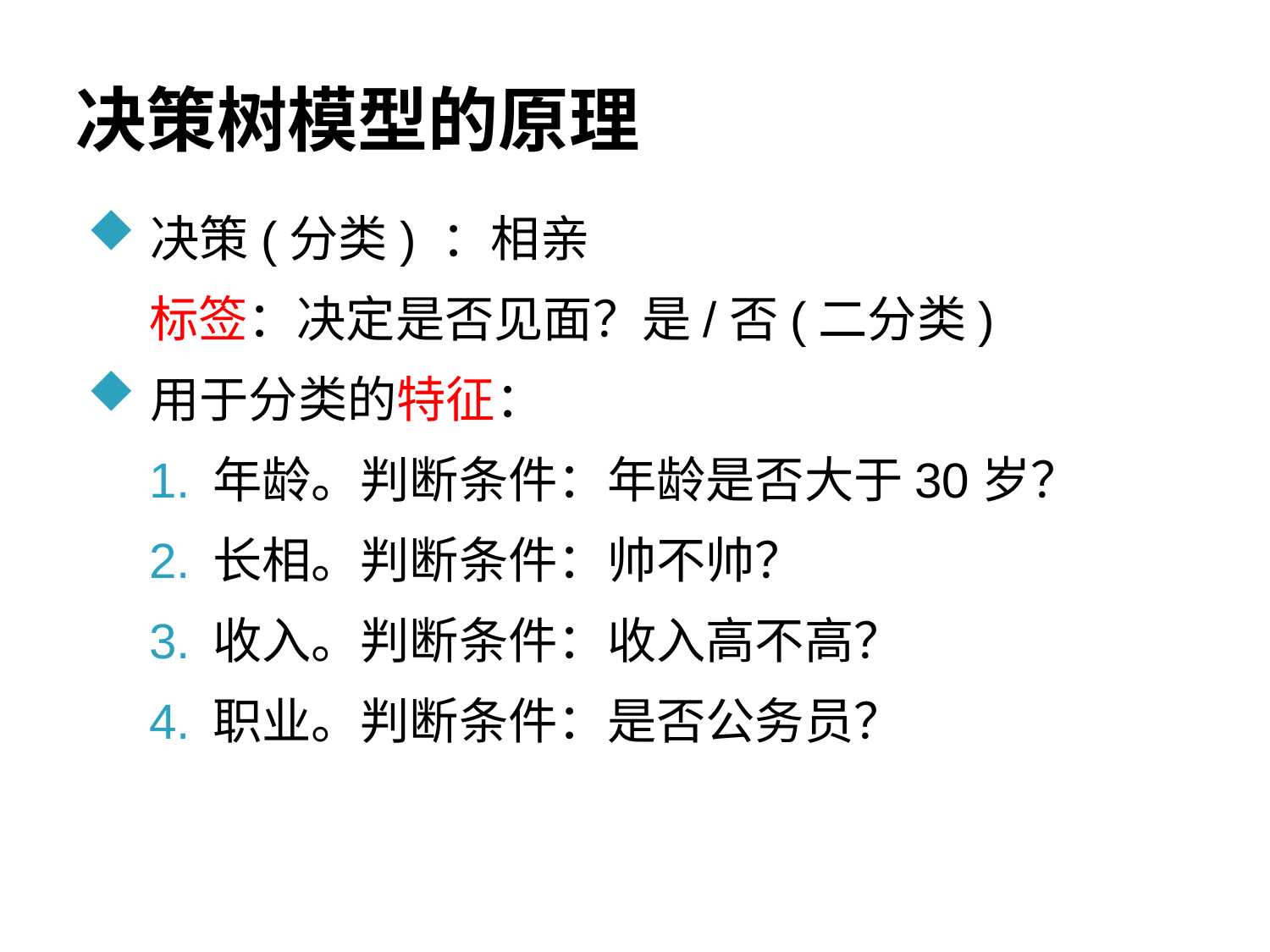

# 决策树模型的原理
决策(分类) ：相亲
标签：决定是否见面？是/否(二分类)
用于分类的特征：
年龄。判断条件：年龄是否大于30岁？
长相。判断条件：帅不帅？
收入。判断条件：收入高不高？
职业。判断条件：是否公务员？